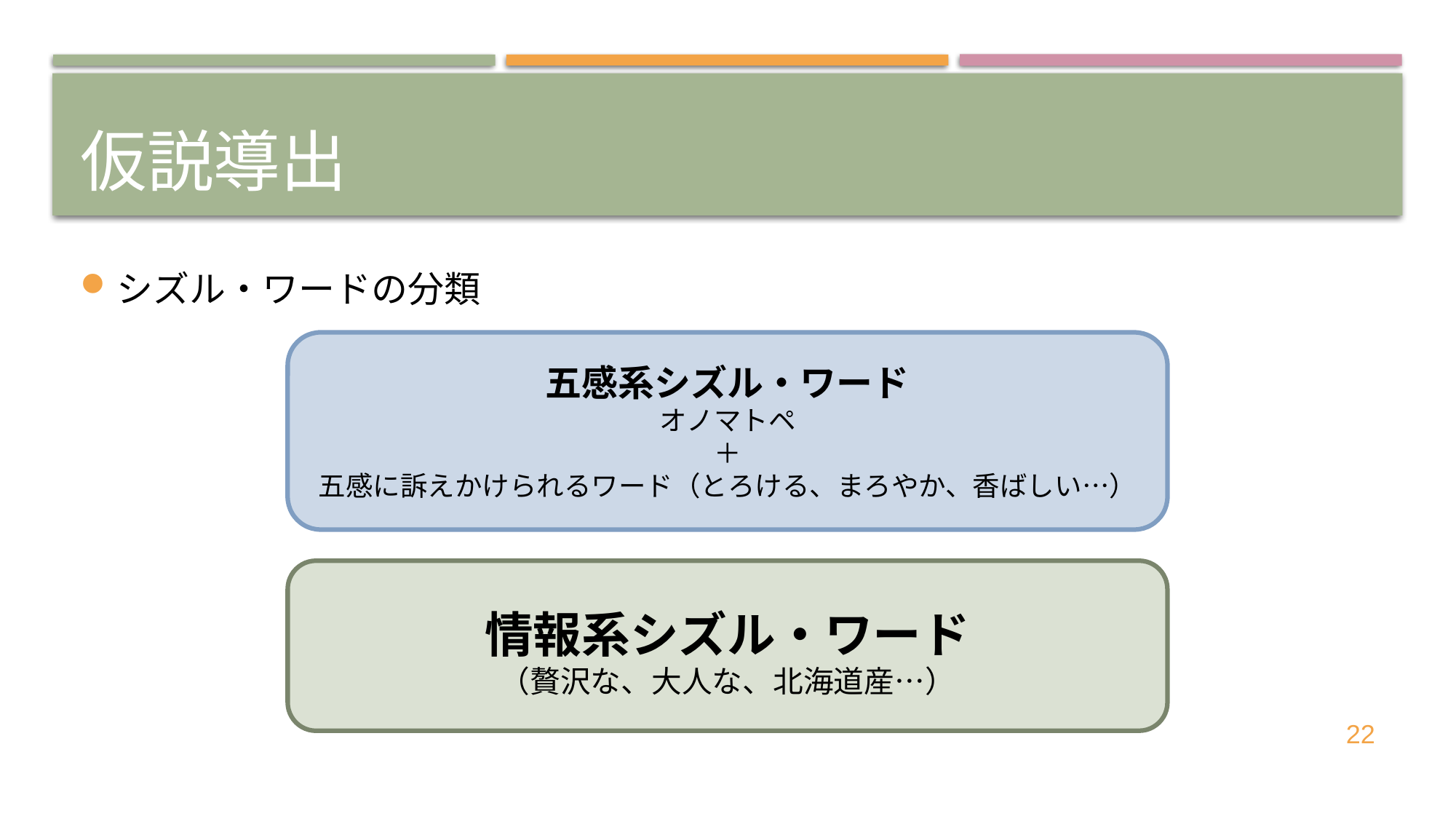

# 仮説導出
シズル・ワードの分類
五感系シズル・ワード
オノマトペ
＋
五感に訴えかけられるワード（とろける、まろやか、香ばしい…）

情報系シズル・ワード
（贅沢な、大人な、北海道産…）

22